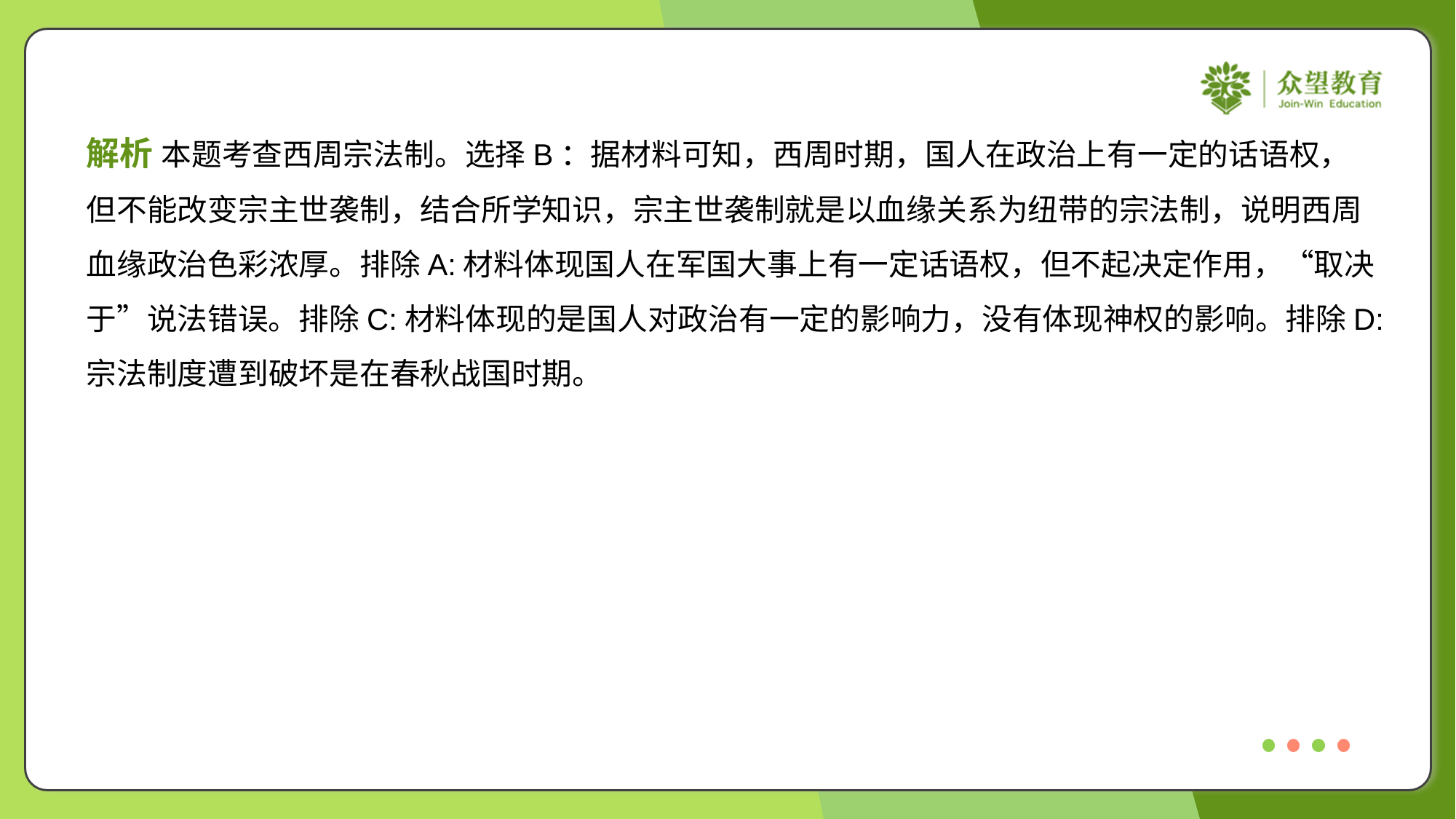

解析 本题考查西周宗法制。选择B：据材料可知，西周时期，国人在政治上有一定的话语权，
但不能改变宗主世袭制，结合所学知识，宗主世袭制就是以血缘关系为纽带的宗法制，说明西周
血缘政治色彩浓厚。排除A:材料体现国人在军国大事上有一定话语权，但不起决定作用，“取决
于”说法错误。排除C:材料体现的是国人对政治有一定的影响力，没有体现神权的影响。排除D:
宗法制度遭到破坏是在春秋战国时期。